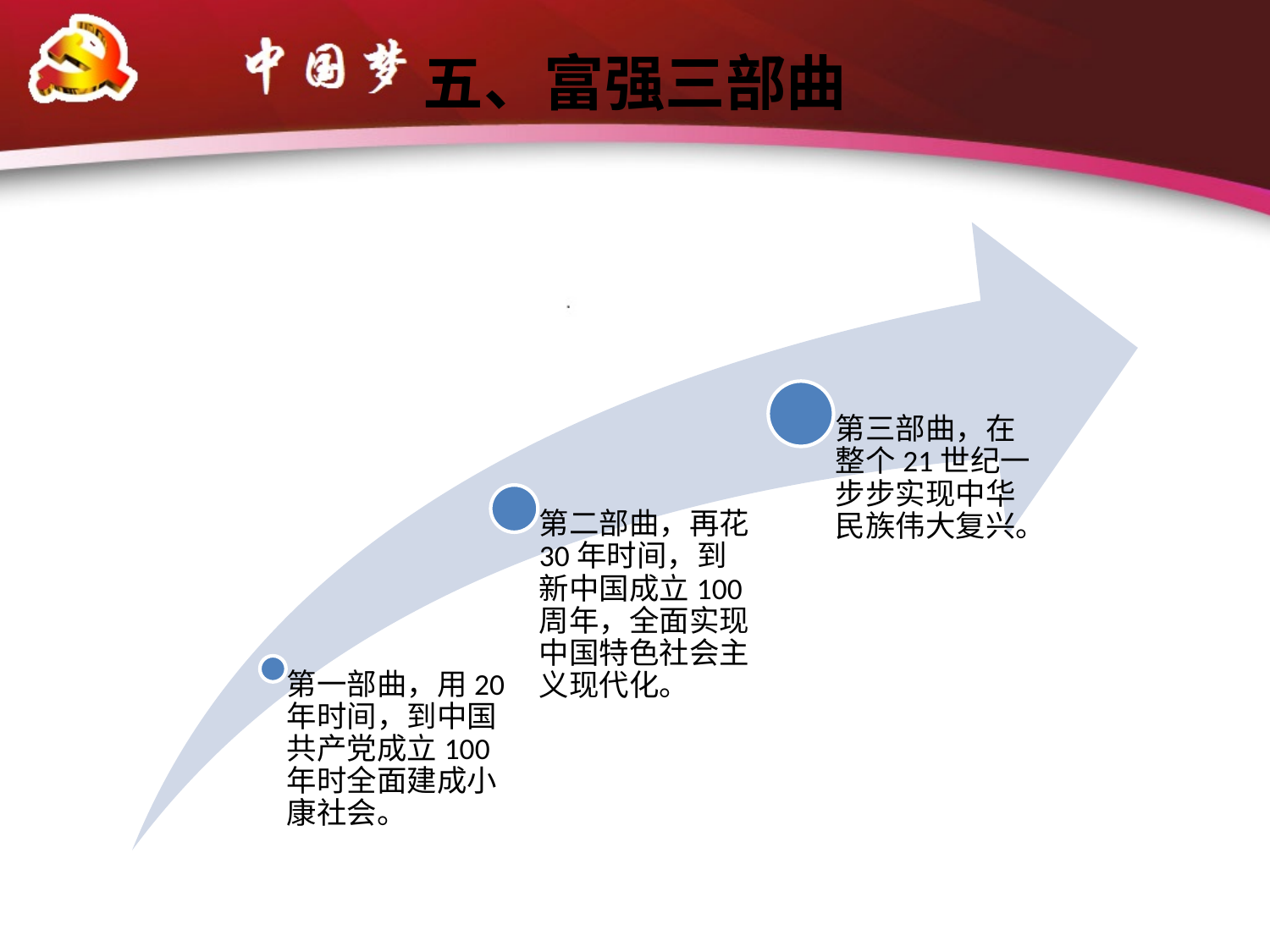

# 五、富强三部曲
第一部曲，用20年时间，到中国共产党成立100年时全面建成小康社会。
第二部曲，再花30年时间，到新中国成立100周年，全面实现中国特色社会主义现代化。
第三部曲，在整个21世纪一步步实现中华民族伟大复兴。